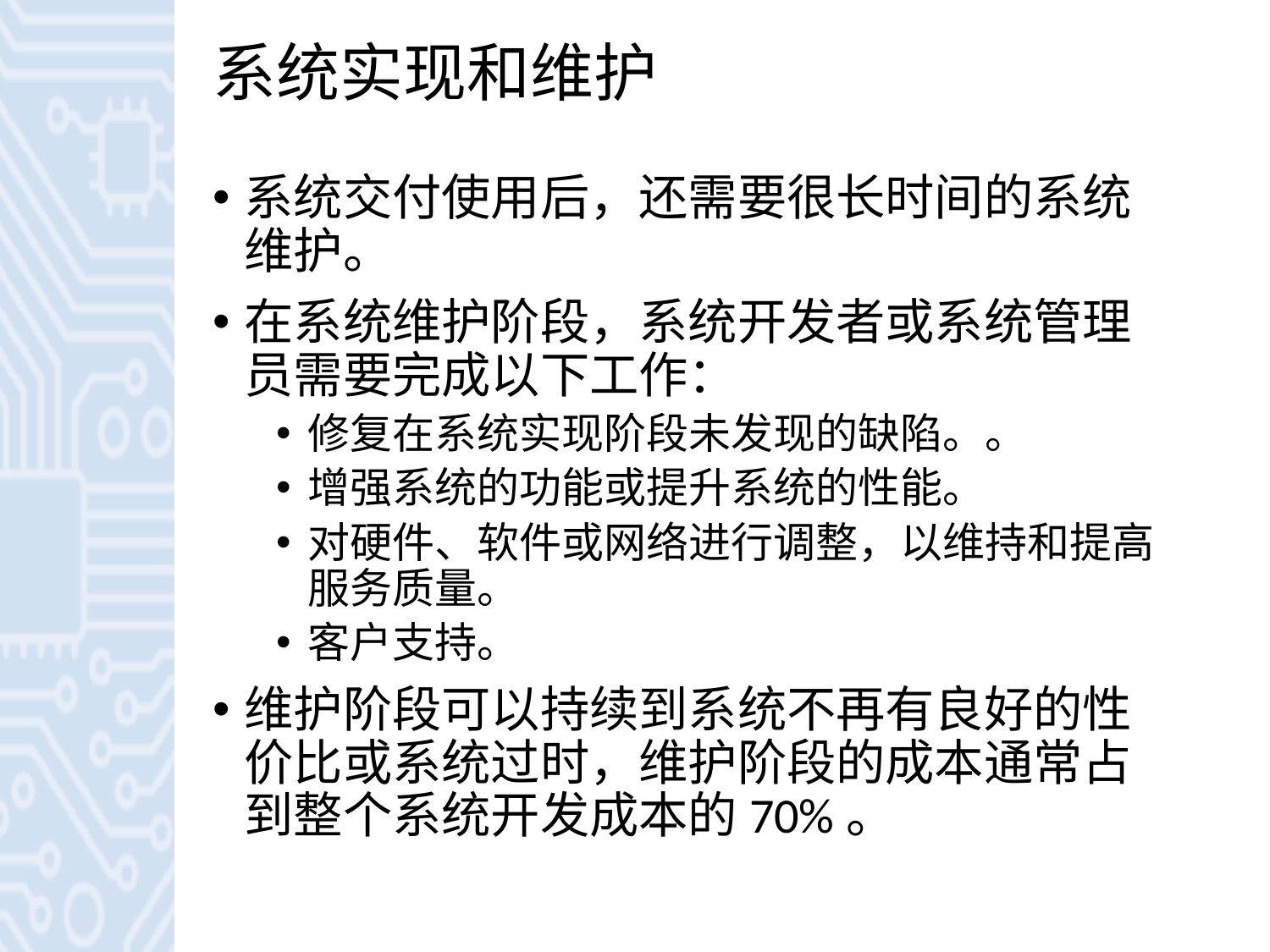

# 系统实现和维护
系统交付使用后，还需要很长时间的系统维护。
在系统维护阶段，系统开发者或系统管理员需要完成以下工作：
修复在系统实现阶段未发现的缺陷。。
增强系统的功能或提升系统的性能。
对硬件、软件或网络进行调整，以维持和提高服务质量。
客户支持。
维护阶段可以持续到系统不再有良好的性价比或系统过时，维护阶段的成本通常占到整个系统开发成本的70%。